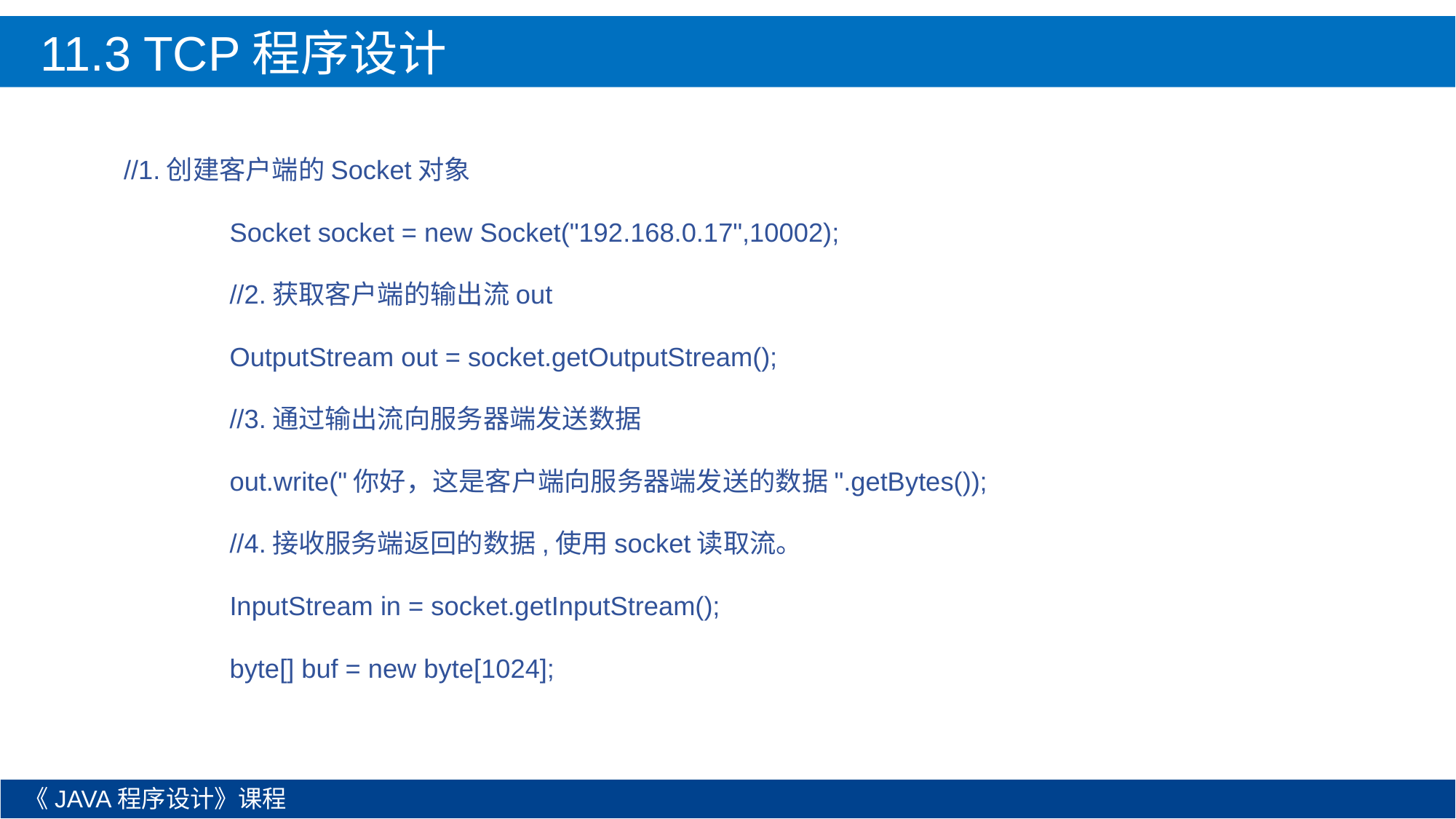

11.3 TCP程序设计
//1.创建客户端的Socket对象
		Socket socket = new Socket("192.168.0.17",10002);
		//2.获取客户端的输出流out
		OutputStream out = socket.getOutputStream();
		//3.通过输出流向服务器端发送数据
		out.write("你好，这是客户端向服务器端发送的数据".getBytes());
		//4.接收服务端返回的数据,使用socket读取流。
		InputStream in = socket.getInputStream();
		byte[] buf = new byte[1024];

《JAVA程序设计》课程